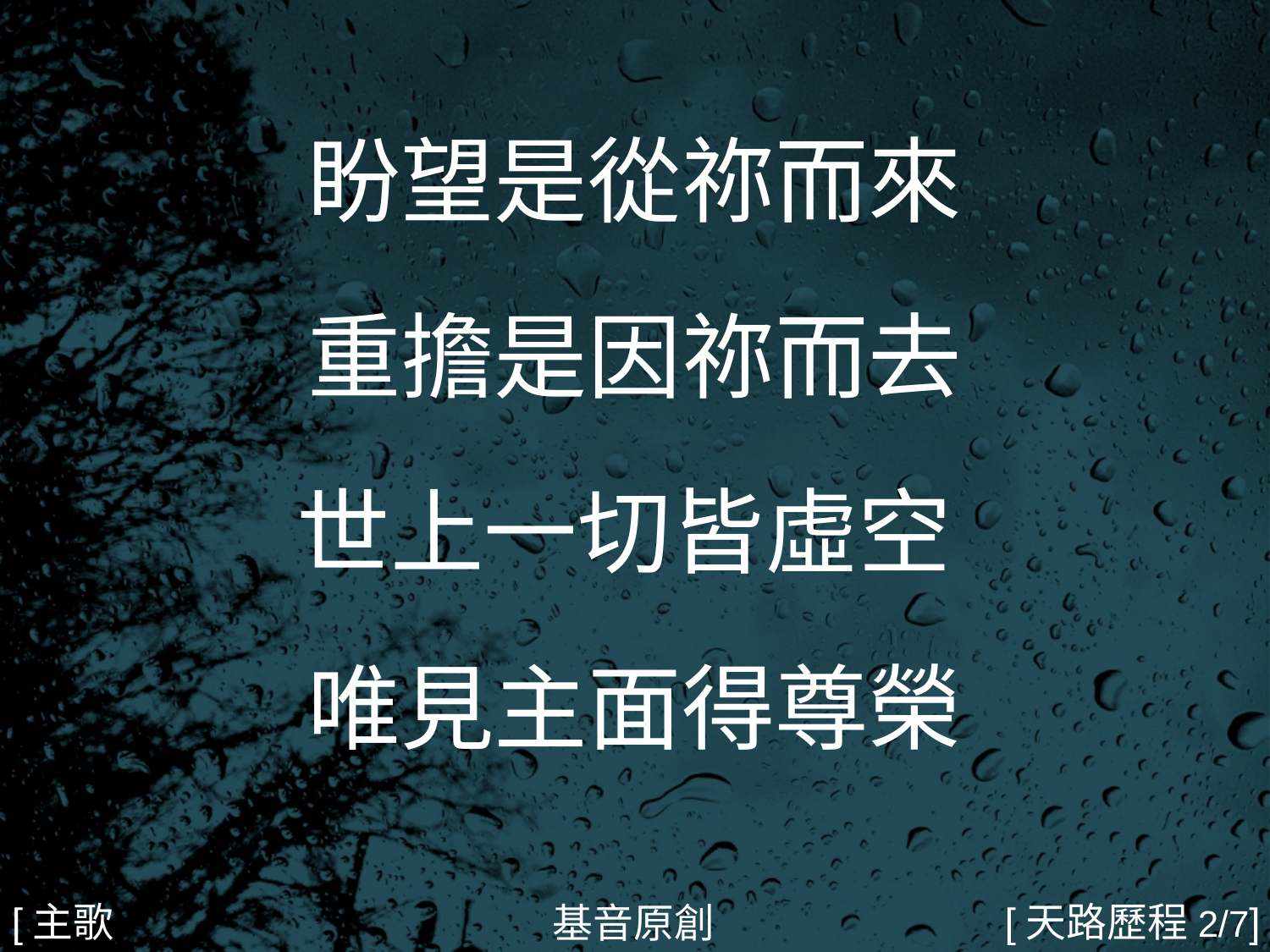

盼望是從祢而來

重擔是因祢而去

世上一切皆虛空

唯見主面得尊榮
#

[主歌1b]
[天路歷程2/7]
基音原創